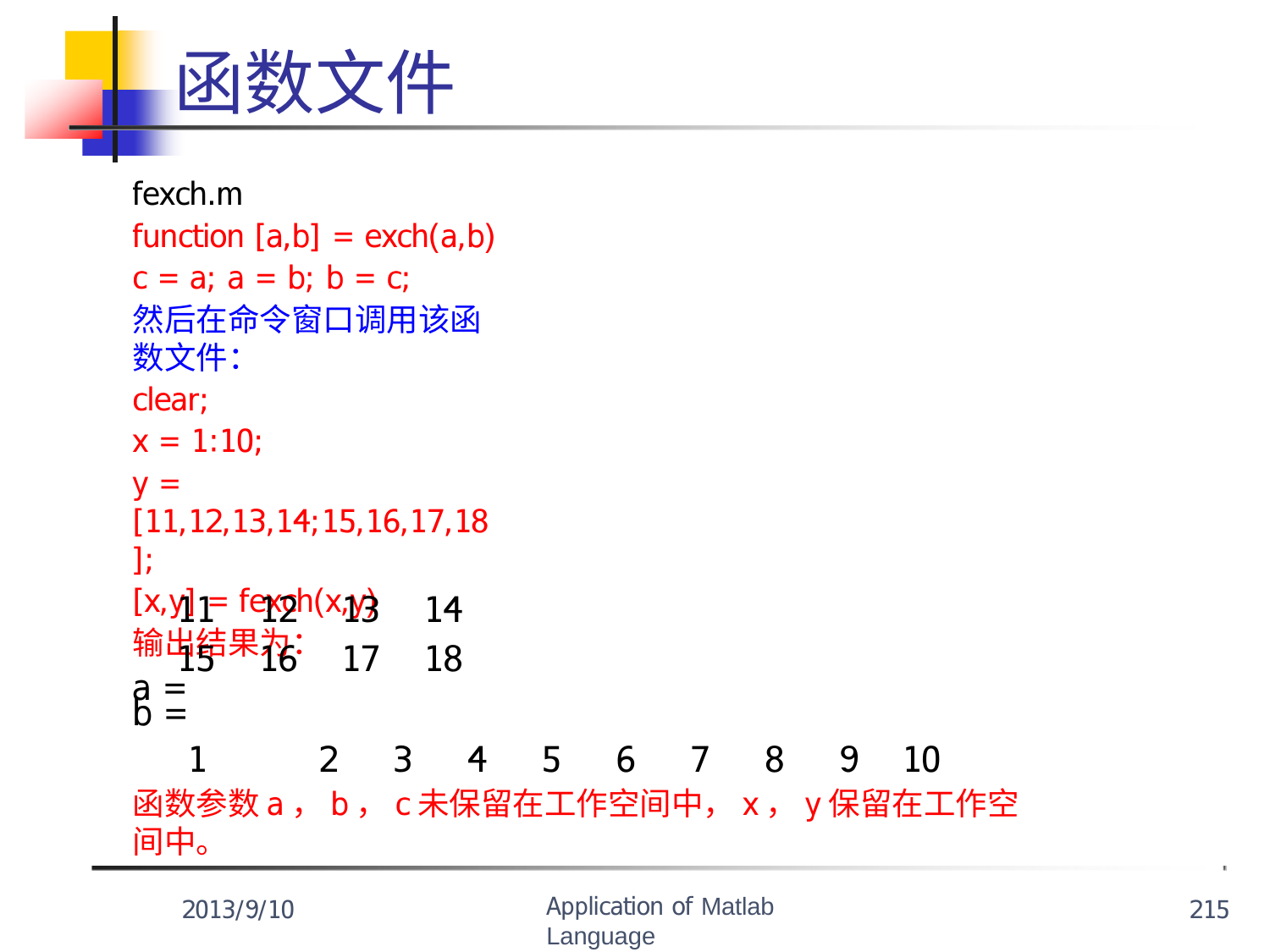

# 函数文件
fexch.m
function [a,b] = exch(a,b) c = a; a = b; b = c;
然后在命令窗口调用该函数文件：
clear;
x = 1:10;
y = [11,12,13,14;15,16,17,18];
[x,y] = fexch(x,y)
输出结果为：
a =
| 11 | 12 | 13 | 14 |
| --- | --- | --- | --- |
| 15 | 16 | 17 | 18 |
b =
1	2	3	4	5	6	7	8	9	10
函数参数a，b，c未保留在工作空间中，x，y保留在工作空间中。
Application of Matlab Language
2013/9/10
215